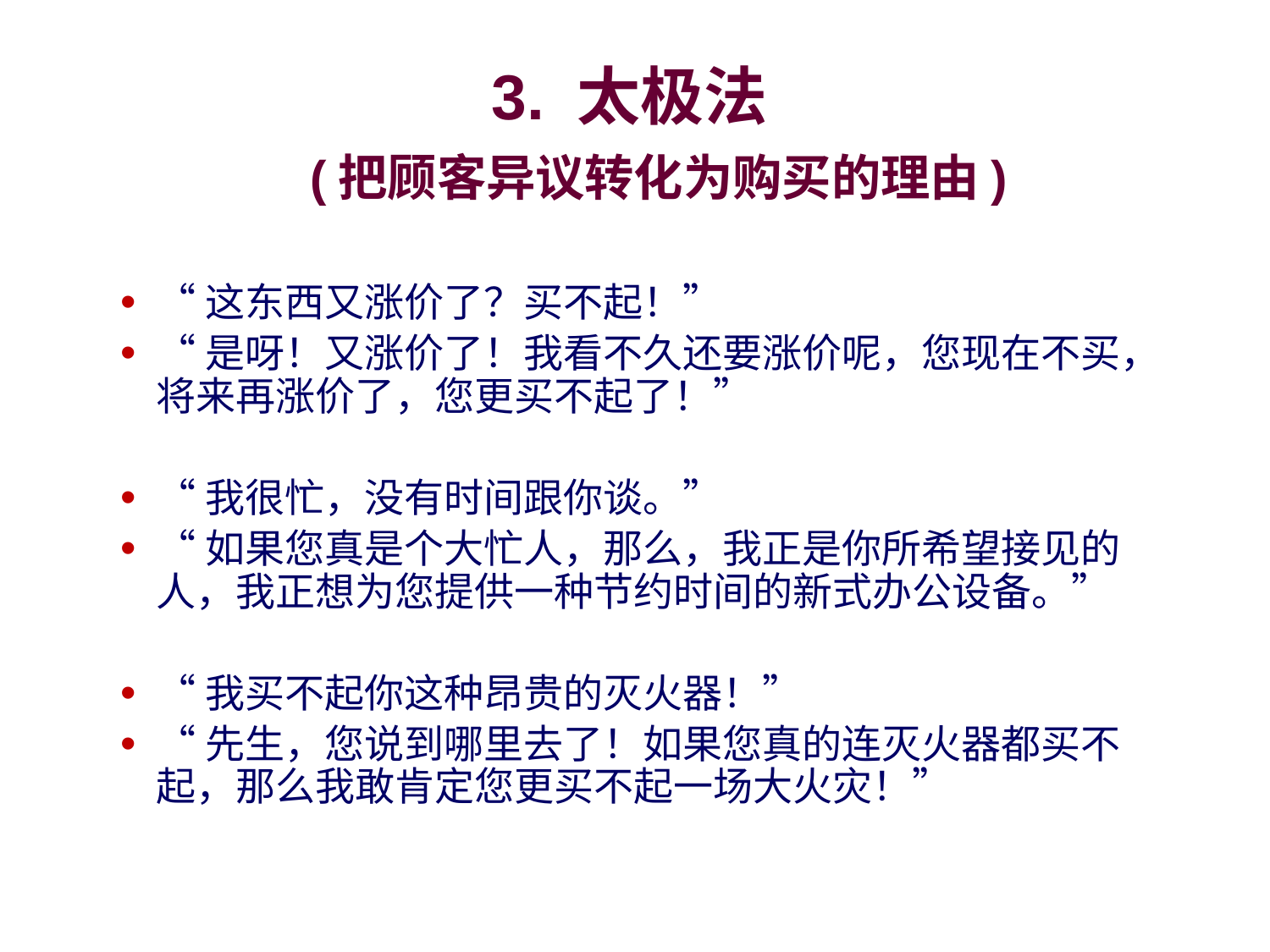

# 3. 太极法 (把顾客异议转化为购买的理由)
“这东西又涨价了？买不起！”
“是呀！又涨价了！我看不久还要涨价呢，您现在不买，将来再涨价了，您更买不起了！”

“我很忙，没有时间跟你谈。”
“如果您真是个大忙人，那么，我正是你所希望接见的人，我正想为您提供一种节约时间的新式办公设备。”

“我买不起你这种昂贵的灭火器！”
“先生，您说到哪里去了！如果您真的连灭火器都买不起，那么我敢肯定您更买不起一场大火灾！”